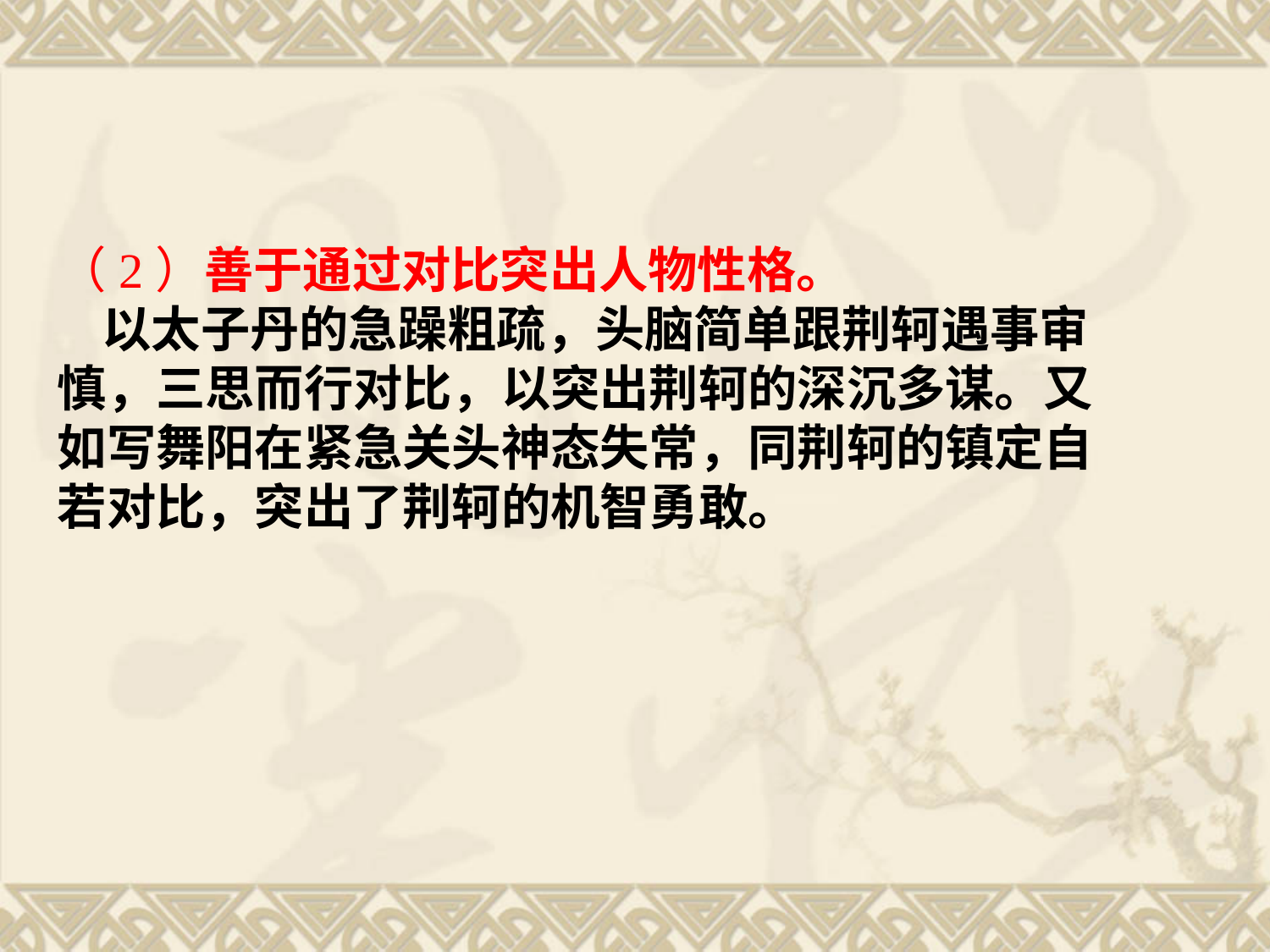

（2）善于通过对比突出人物性格。
    以太子丹的急躁粗疏，头脑简单跟荆轲遇事审慎，三思而行对比，以突出荆轲的深沉多谋。又如写舞阳在紧急关头神态失常，同荆轲的镇定自若对比，突出了荆轲的机智勇敢。